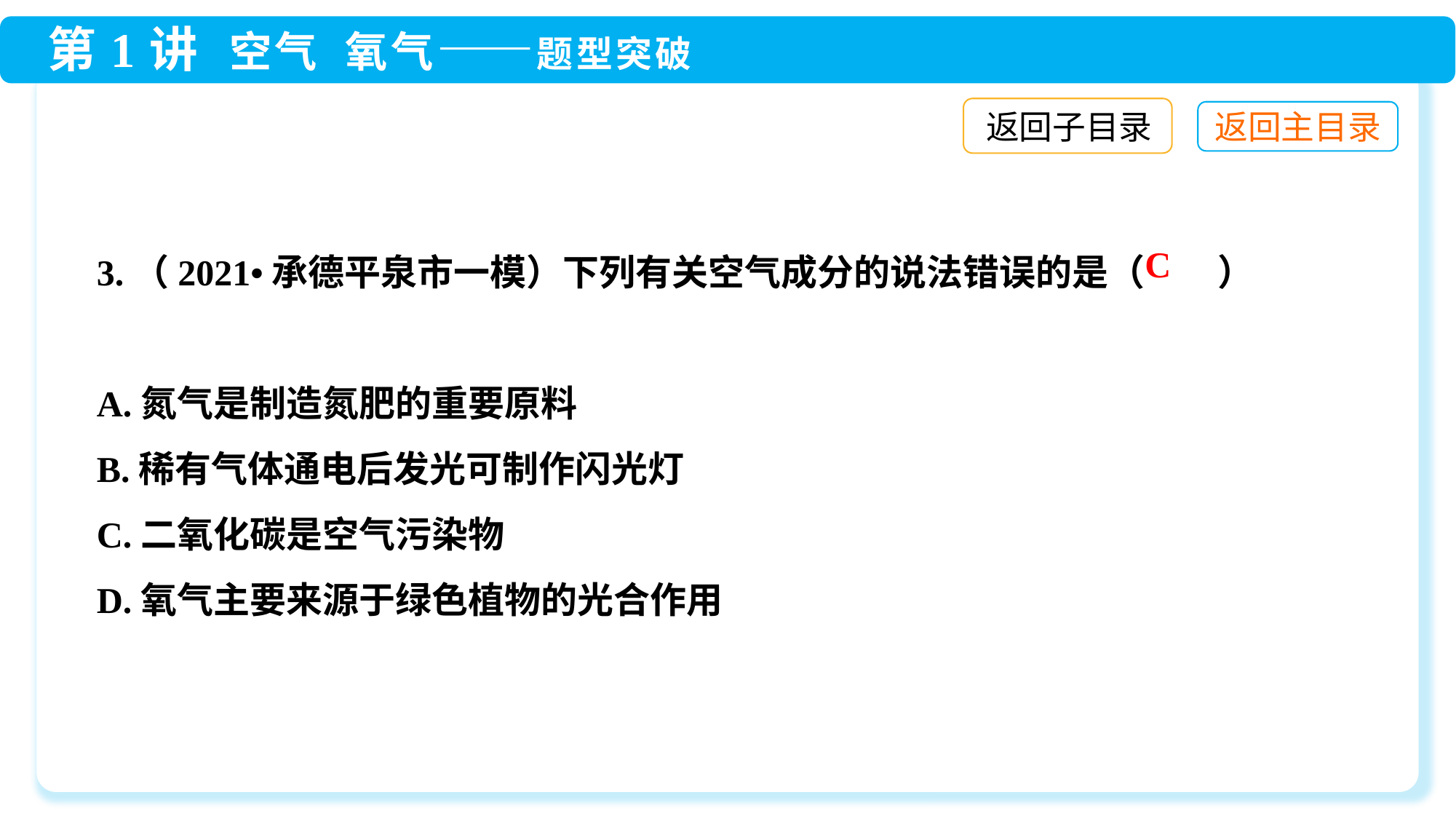

返回子目录
3.（2021•承德平泉市一模）下列有关空气成分的说法错误的是（　　）

A.氮气是制造氮肥的重要原料
B.稀有气体通电后发光可制作闪光灯
C.二氧化碳是空气污染物
D.氧气主要来源于绿色植物的光合作用
C